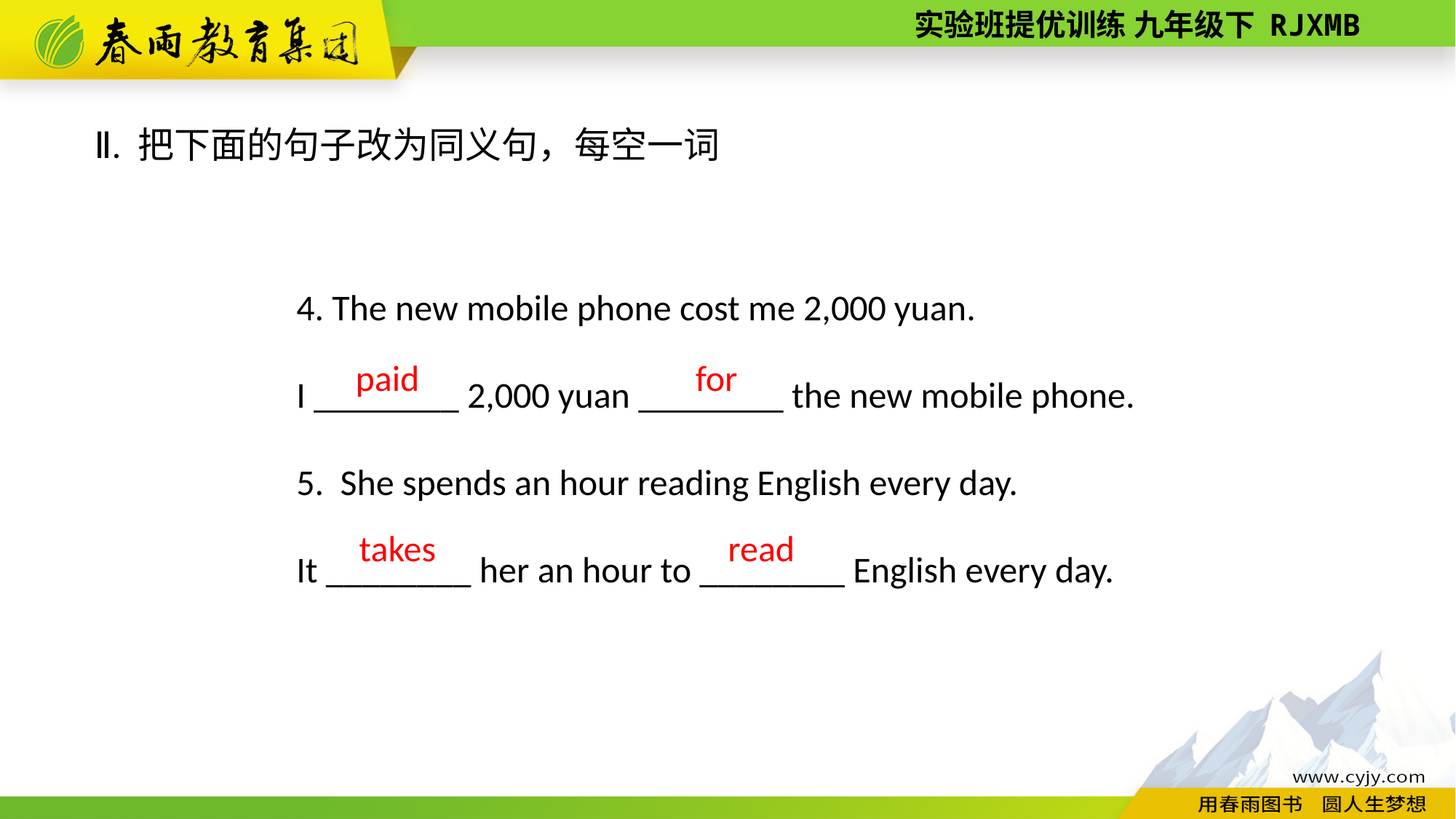

Ⅱ. 把下面的句子改为同义句，每空一词
4. The new mobile phone cost me 2,000 yuan.
I ________ 2,000 yuan ________ the new mobile phone.
5.  She spends an hour reading English every day.
It ________ her an hour to ________ English every day.
 paid
for
takes
read